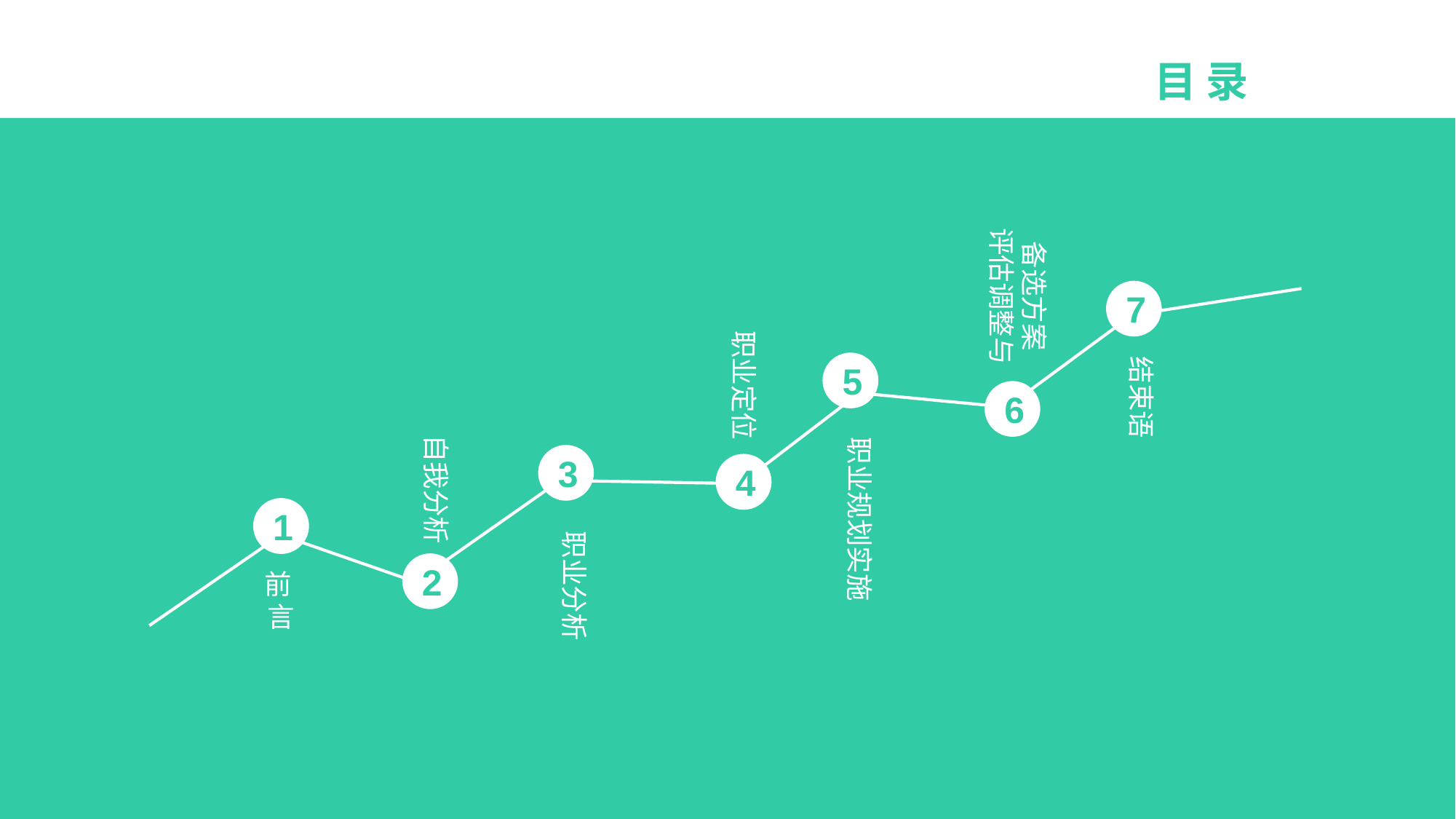

目 录
备选方案
评估调整与
7

职业定位
结束语
5
6
职业规划实施
自我分析
3
4
1
职业分析
2
前
言